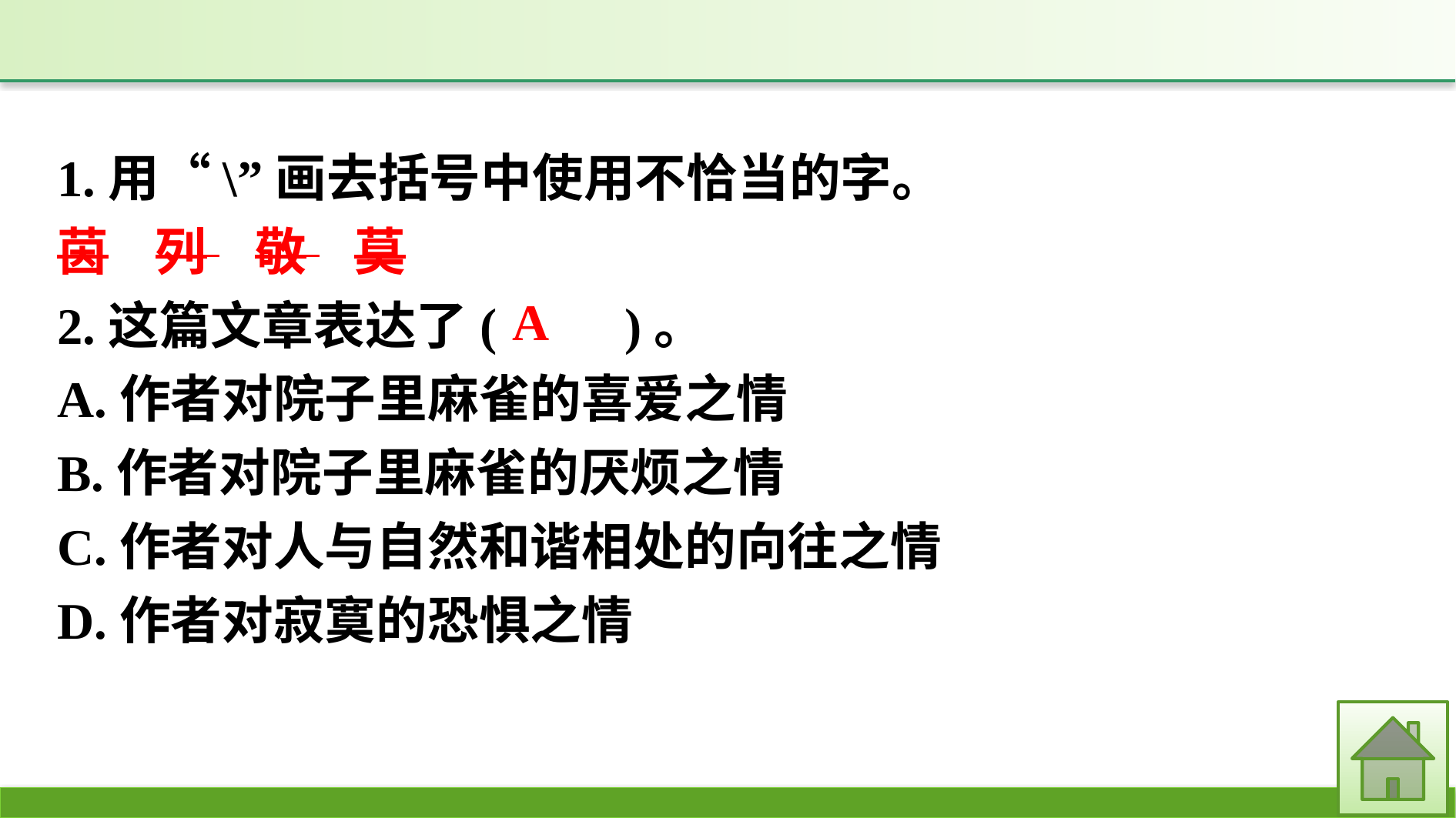

1.用“\”画去括号中使用不恰当的字。
茵    列    敬    莫
2.这篇文章表达了(　　)。
A.作者对院子里麻雀的喜爱之情
B.作者对院子里麻雀的厌烦之情
C.作者对人与自然和谐相处的向往之情
D.作者对寂寞的恐惧之情
A